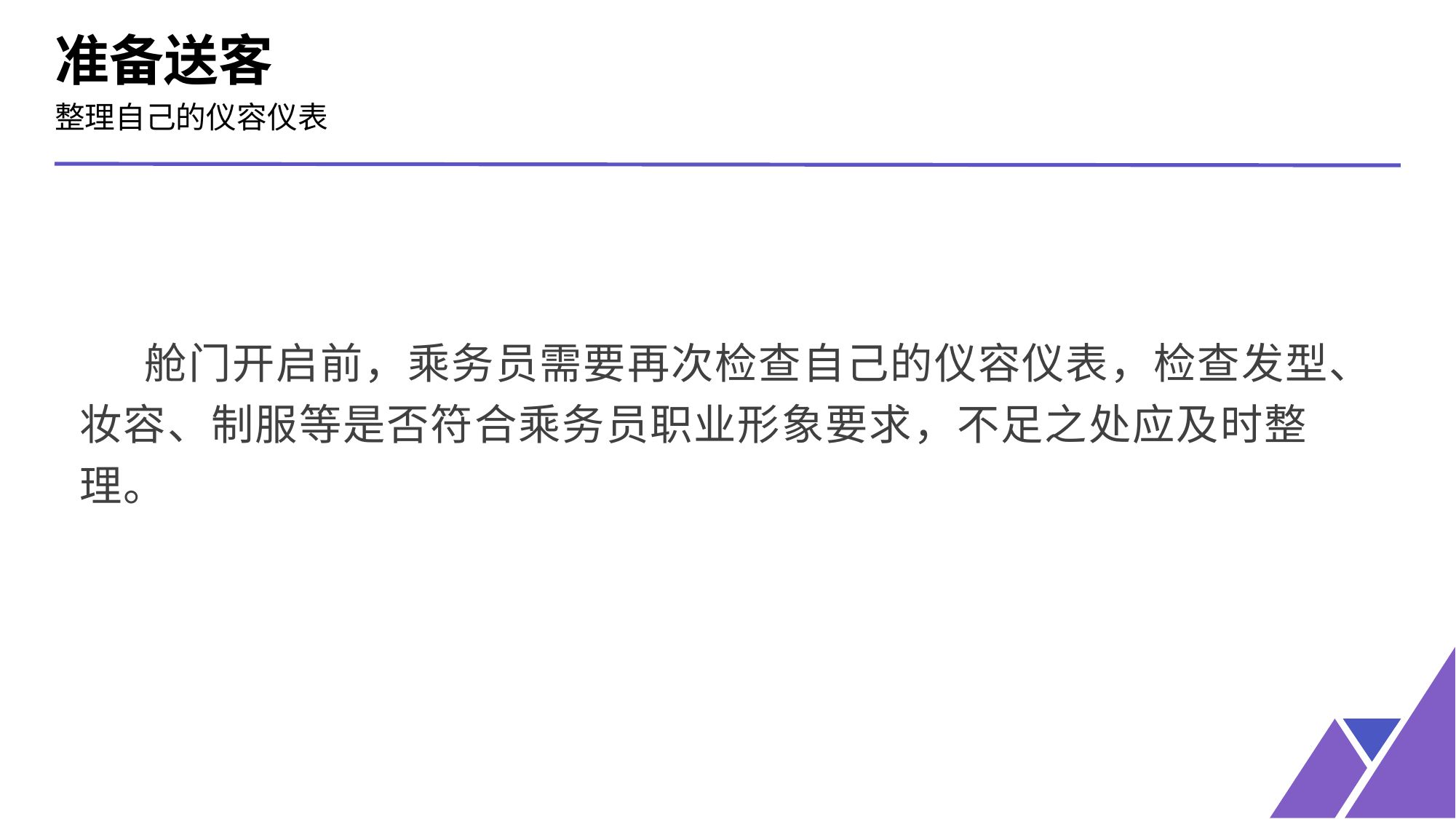

准备送客
整理自己的仪容仪表
     舱门开启前，乘务员需要再次检查自己的仪容仪表，检查发型、妆容、制服等是否符合乘务员职业形象要求，不足之处应及时整理。